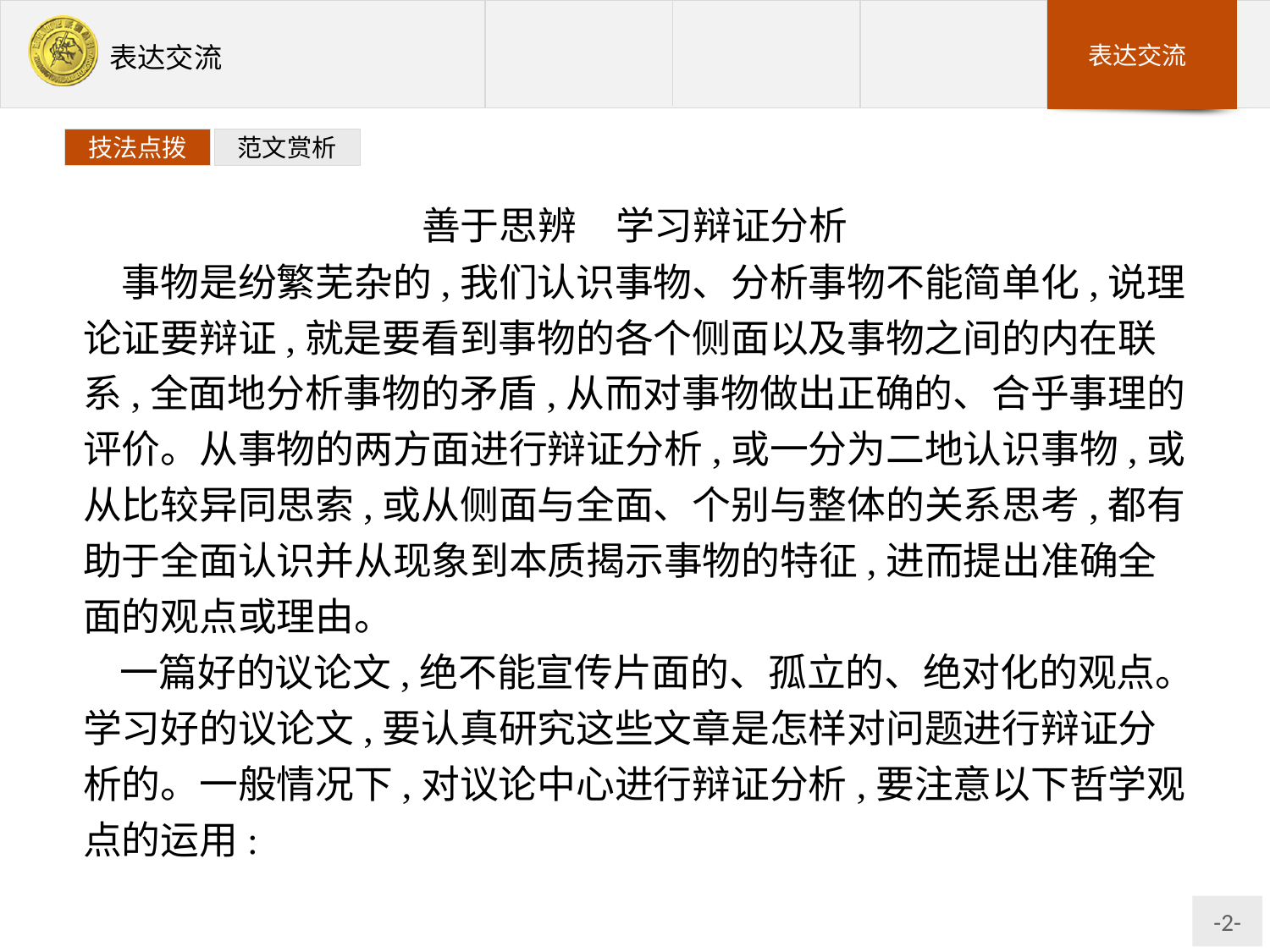

技法点拨
范文赏析
善于思辨　学习辩证分析
事物是纷繁芜杂的,我们认识事物、分析事物不能简单化,说理论证要辩证,就是要看到事物的各个侧面以及事物之间的内在联系,全面地分析事物的矛盾,从而对事物做出正确的、合乎事理的评价。从事物的两方面进行辩证分析,或一分为二地认识事物,或从比较异同思索,或从侧面与全面、个别与整体的关系思考,都有助于全面认识并从现象到本质揭示事物的特征,进而提出准确全面的观点或理由。
一篇好的议论文,绝不能宣传片面的、孤立的、绝对化的观点。学习好的议论文,要认真研究这些文章是怎样对问题进行辩证分析的。一般情况下,对议论中心进行辩证分析,要注意以下哲学观点的运用: